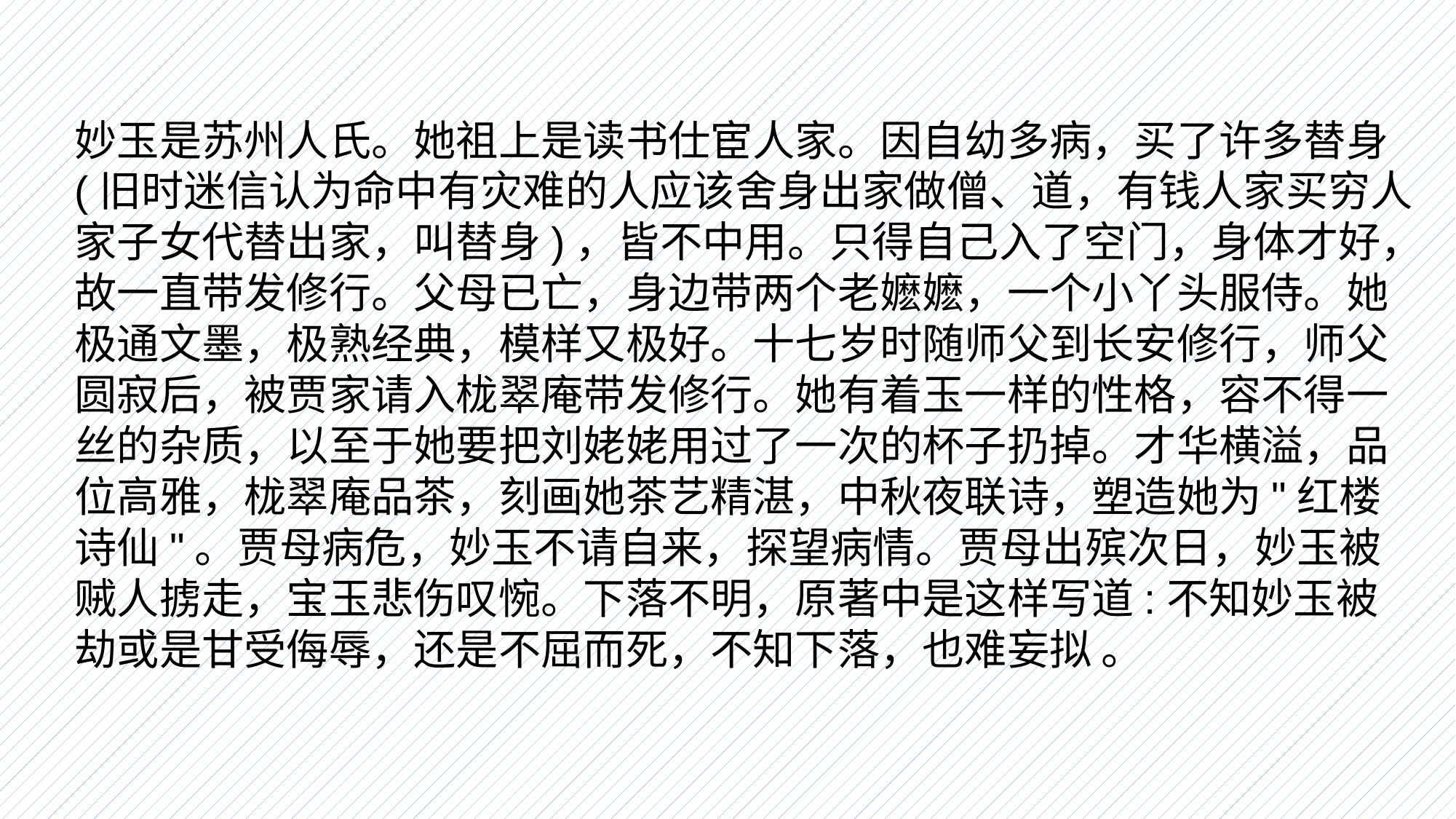

妙玉是苏州人氏。她祖上是读书仕宦人家。因自幼多病，买了许多替身(旧时迷信认为命中有灾难的人应该舍身出家做僧、道，有钱人家买穷人家子女代替出家，叫替身)，皆不中用。只得自己入了空门，身体才好，故一直带发修行。父母已亡，身边带两个老嬷嬷，一个小丫头服侍。她极通文墨，极熟经典，模样又极好。十七岁时随师父到长安修行，师父圆寂后，被贾家请入栊翠庵带发修行。她有着玉一样的性格，容不得一丝的杂质，以至于她要把刘姥姥用过了一次的杯子扔掉。才华横溢，品位高雅，栊翠庵品茶，刻画她茶艺精湛，中秋夜联诗，塑造她为"红楼诗仙"。贾母病危，妙玉不请自来，探望病情。贾母出殡次日，妙玉被贼人掳走，宝玉悲伤叹惋。下落不明，原著中是这样写道:不知妙玉被劫或是甘受侮辱，还是不屈而死，不知下落，也难妄拟 。